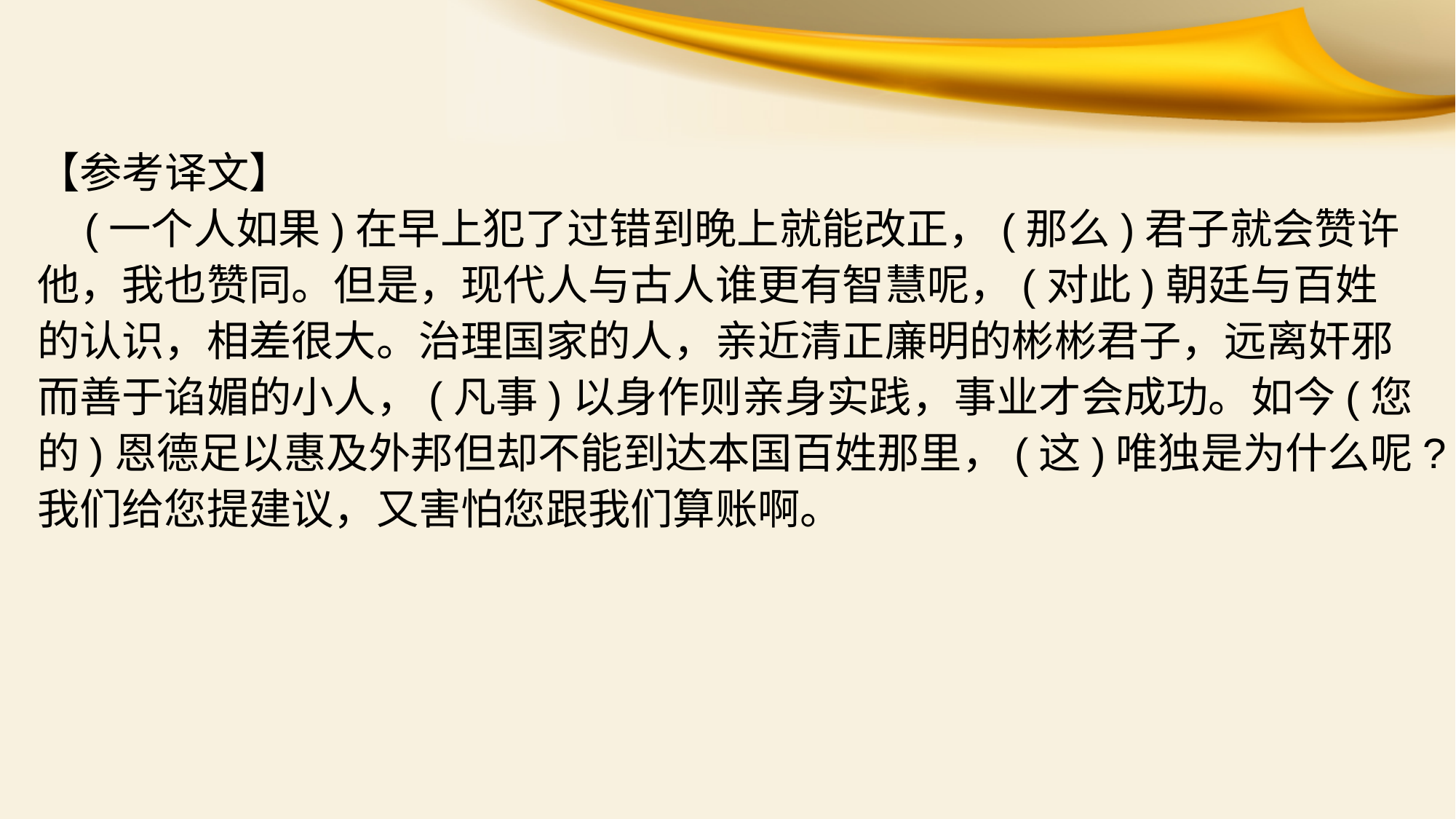

【参考译文】
    (一个人如果)在早上犯了过错到晚上就能改正，(那么)君子就会赞许他，我也赞同。但是，现代人与古人谁更有智慧呢，(对此)朝廷与百姓的认识，相差很大。治理国家的人，亲近清正廉明的彬彬君子，远离奸邪而善于谄媚的小人，(凡事)以身作则亲身实践，事业才会成功。如今(您的)恩德足以惠及外邦但却不能到达本国百姓那里，(这)唯独是为什么呢?我们给您提建议，又害怕您跟我们算账啊。